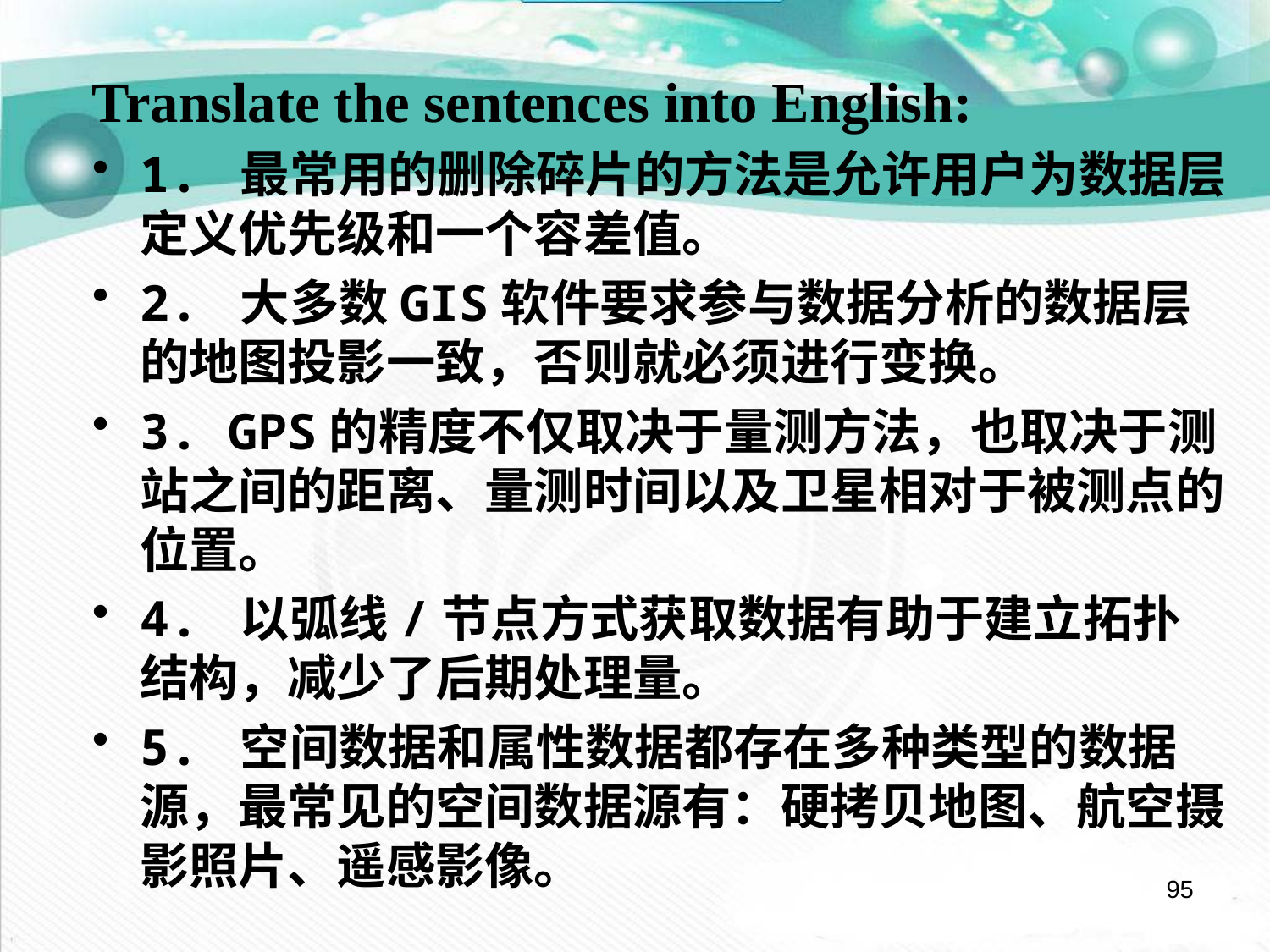

Translate the sentences into English:
1. 最常用的删除碎片的方法是允许用户为数据层定义优先级和一个容差值。
2. 大多数GIS软件要求参与数据分析的数据层的地图投影一致，否则就必须进行变换。
3. GPS的精度不仅取决于量测方法，也取决于测站之间的距离、量测时间以及卫星相对于被测点的位置。
4. 以弧线/节点方式获取数据有助于建立拓扑结构，减少了后期处理量。
5. 空间数据和属性数据都存在多种类型的数据源，最常见的空间数据源有：硬拷贝地图、航空摄影照片、遥感影像。
95